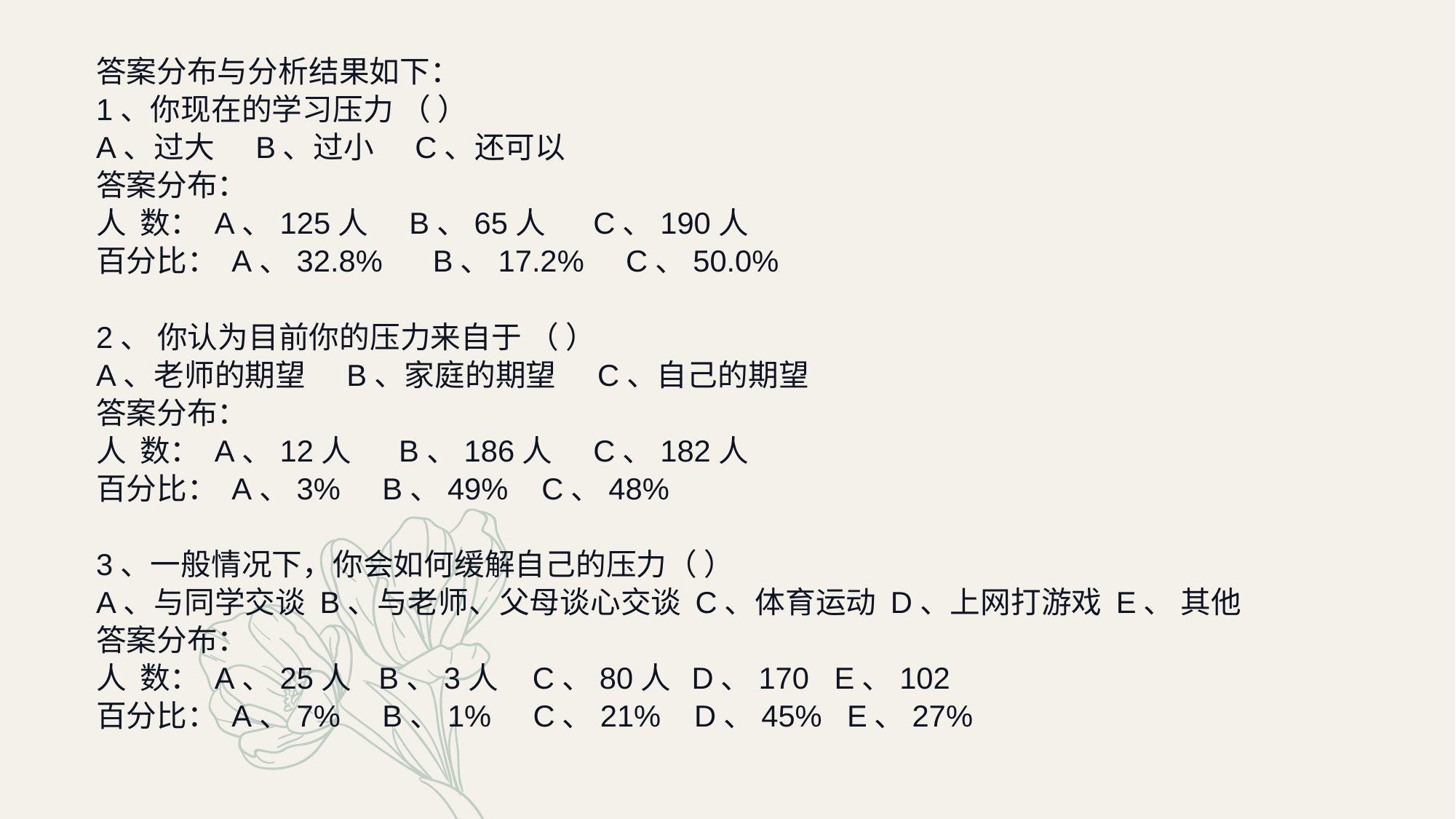

答案分布与分析结果如下：
1、你现在的学习压力 （ ）
A、过大     B、过小     C、还可以
答案分布：
人  数： A、125人     B、65人      C、190人
百分比： A、32.8%      B、17.2%     C、50.0%

2、 你认为目前你的压力来自于 （ ）
A、老师的期望     B、家庭的期望     C、自己的期望
答案分布：
人  数： A、12人      B、186人     C、182人
百分比： A、3%     B、49%    C、48%

3、一般情况下，你会如何缓解自己的压力（ ）
A、与同学交谈 B、与老师、父母谈心交谈 C、体育运动 D、上网打游戏 E、 其他
答案分布：
人  数： A、25人   B、3人    C、80人  D、170   E、102
百分比： A、7%     B、1%     C、21%    D、45%   E、27%

https://www.ypppt.com/